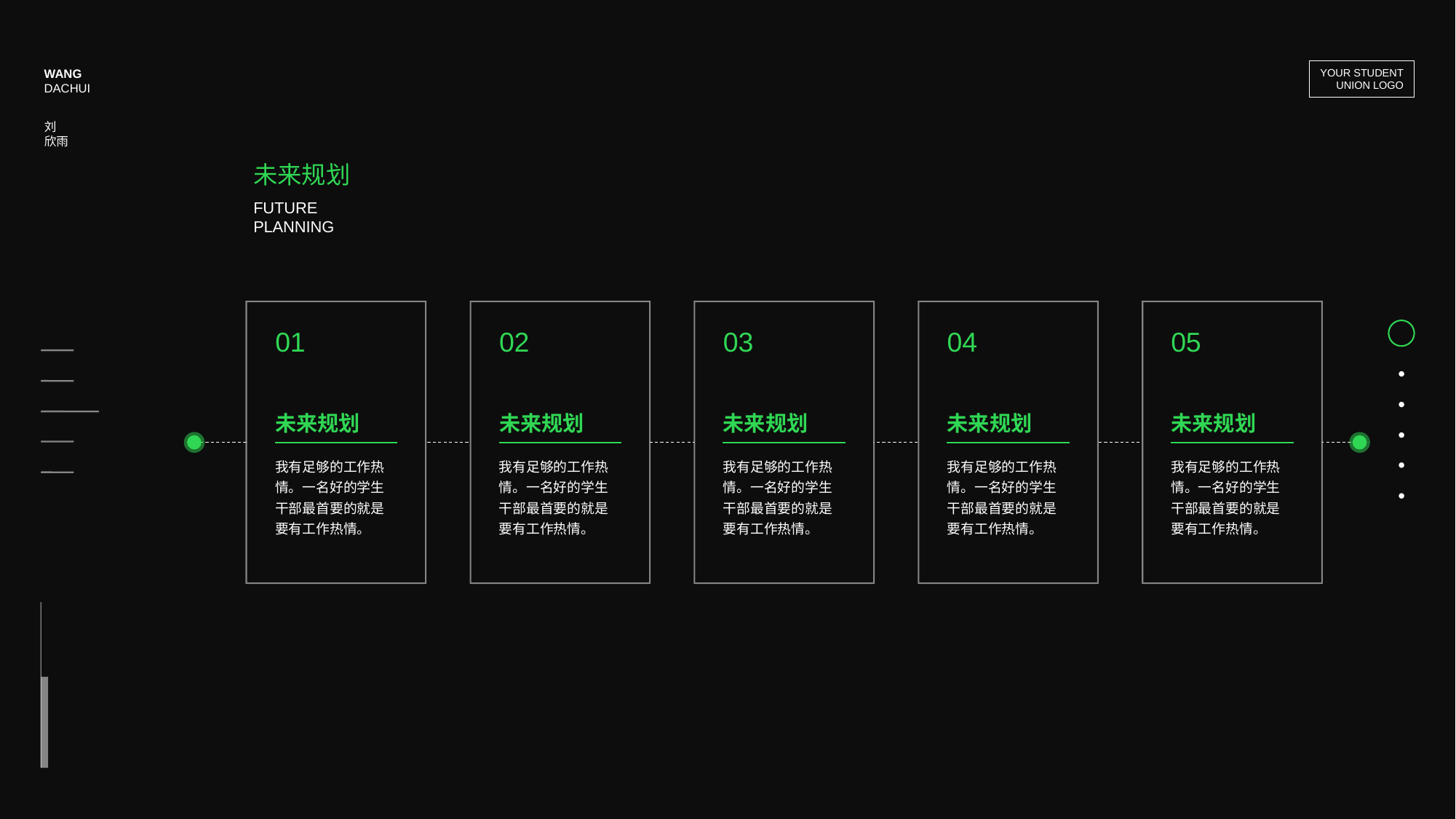

WANG
DACHUI
YOUR STUDENT
UNION LOGO
刘
欣雨
未来规划
FUTURE PLANNING

01
02
03
04
05

未来规划
未来规划
未来规划
未来规划
未来规划

我有足够的工作热情。一名好的学生干部最首要的就是要有工作热情。
我有足够的工作热情。一名好的学生干部最首要的就是要有工作热情。
我有足够的工作热情。一名好的学生干部最首要的就是要有工作热情。
我有足够的工作热情。一名好的学生干部最首要的就是要有工作热情。
我有足够的工作热情。一名好的学生干部最首要的就是要有工作热情。